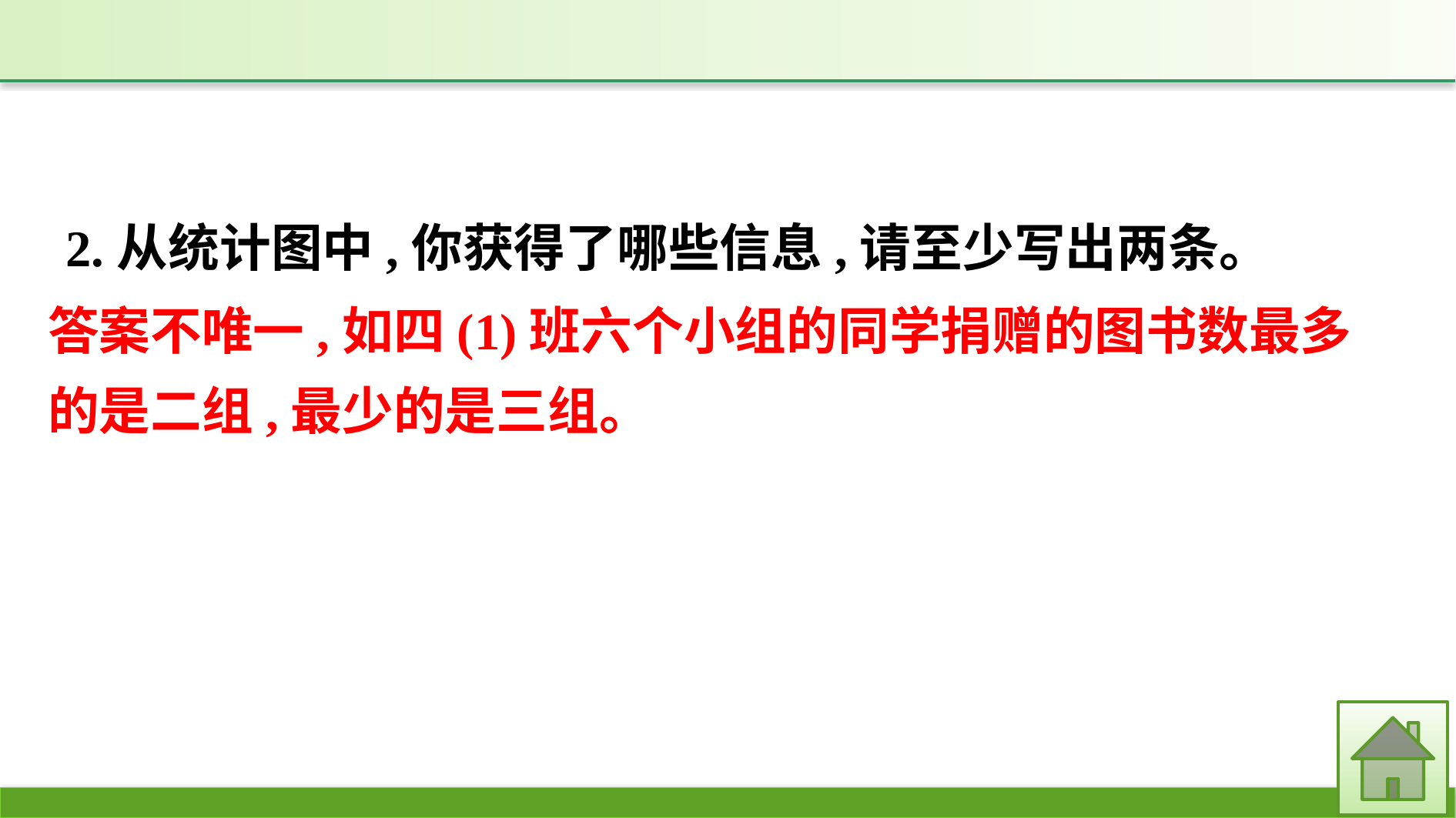

2.从统计图中,你获得了哪些信息,请至少写出两条。
答案不唯一,如四(1)班六个小组的同学捐赠的图书数最多的是二组,最少的是三组。